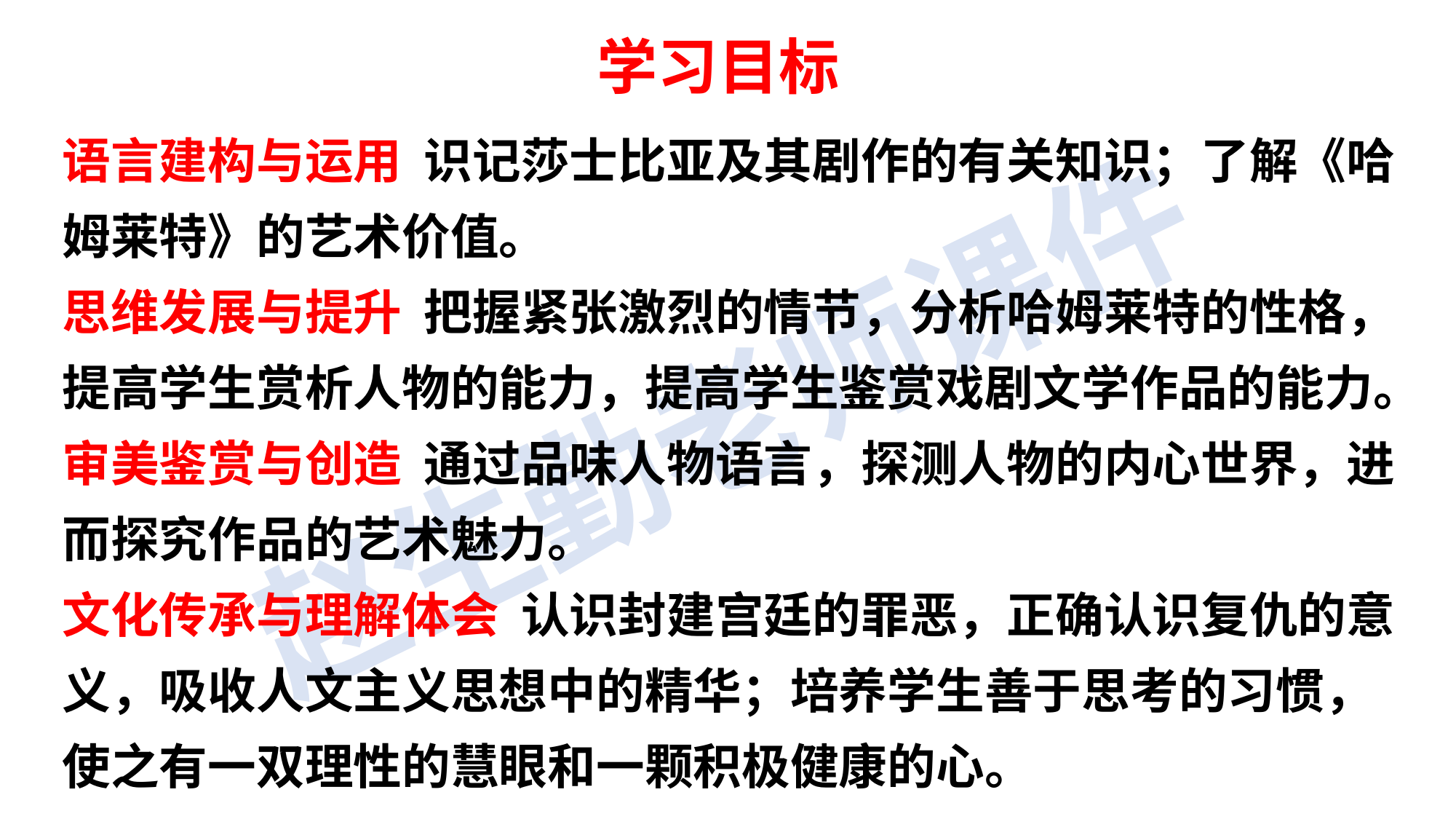

学习目标
语言建构与运用  识记莎士比亚及其剧作的有关知识；了解《哈姆莱特》的艺术价值。
思维发展与提升  把握紧张激烈的情节，分析哈姆莱特的性格，提高学生赏析人物的能力，提高学生鉴赏戏剧文学作品的能力。
审美鉴赏与创造  通过品味人物语言，探测人物的内心世界，进而探究作品的艺术魅力。
文化传承与理解体会  认识封建宫廷的罪恶，正确认识复仇的意义，吸收人文主义思想中的精华；培养学生善于思考的习惯，使之有一双理性的慧眼和一颗积极健康的心。